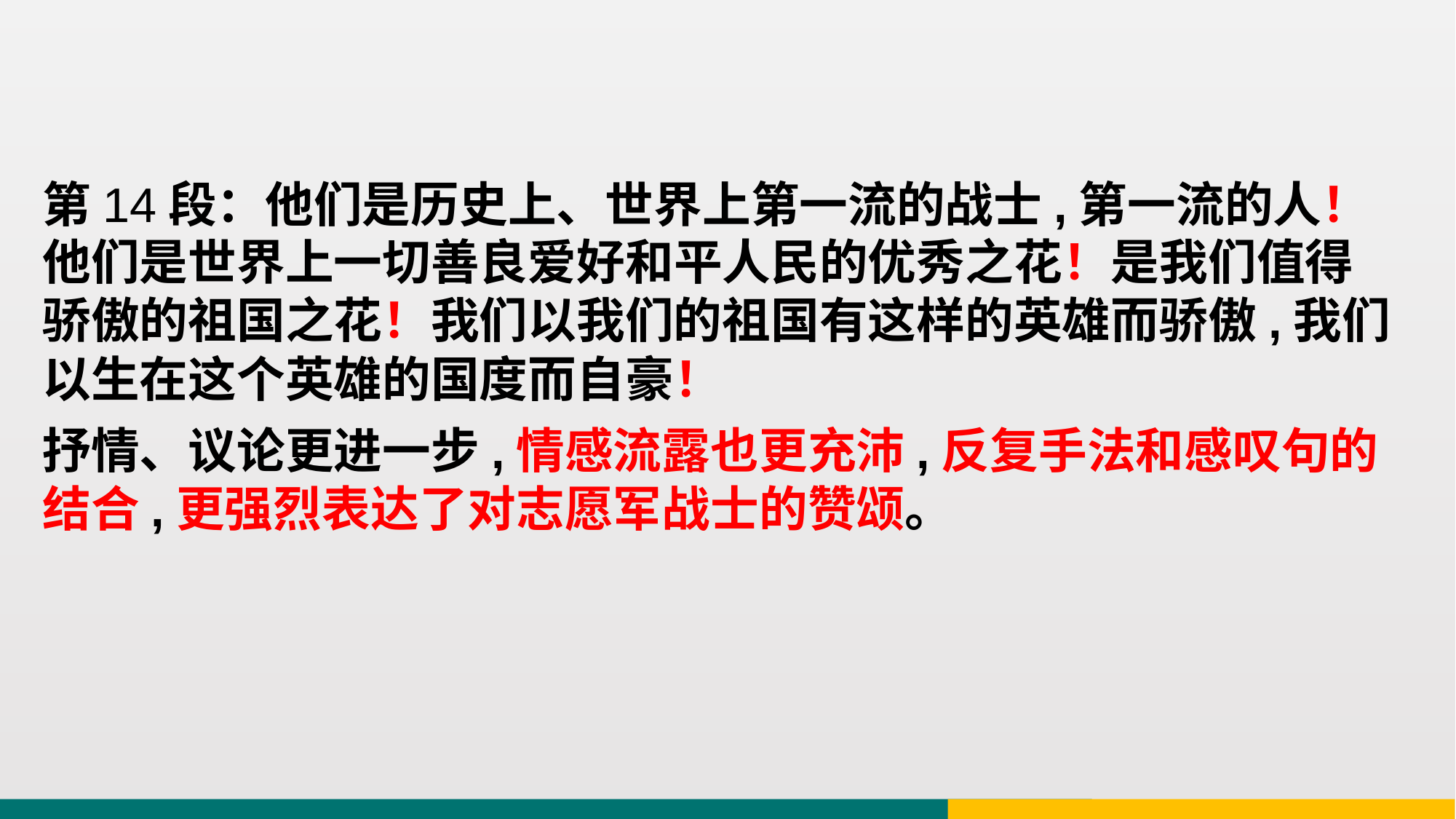

第14段：他们是历史上、世界上第一流的战士,第一流的人！他们是世界上一切善良爱好和平人民的优秀之花！是我们值得骄傲的祖国之花！我们以我们的祖国有这样的英雄而骄傲,我们以生在这个英雄的国度而自豪！
抒情、议论更进一步,情感流露也更充沛,反复手法和感叹句的结合,更强烈表达了对志愿军战士的赞颂。